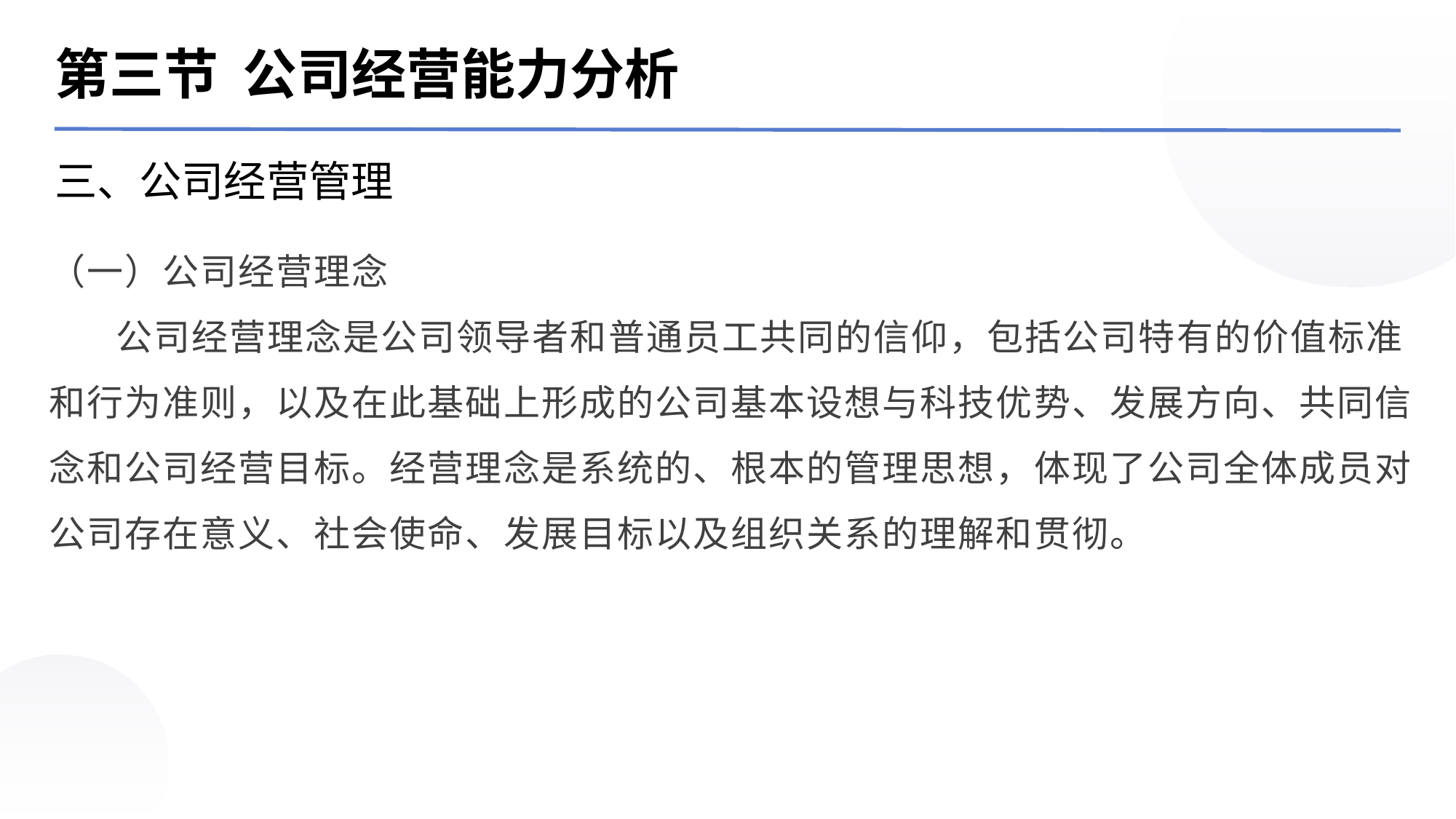

第三节  公司经营能力分析
三、公司经营管理
（一）公司经营理念
      公司经营理念是公司领导者和普通员工共同的信仰，包括公司特有的价值标准和行为准则，以及在此基础上形成的公司基本设想与科技优势、发展方向、共同信念和公司经营目标。经营理念是系统的、根本的管理思想，体现了公司全体成员对公司存在意义、社会使命、发展目标以及组织关系的理解和贯彻。

52